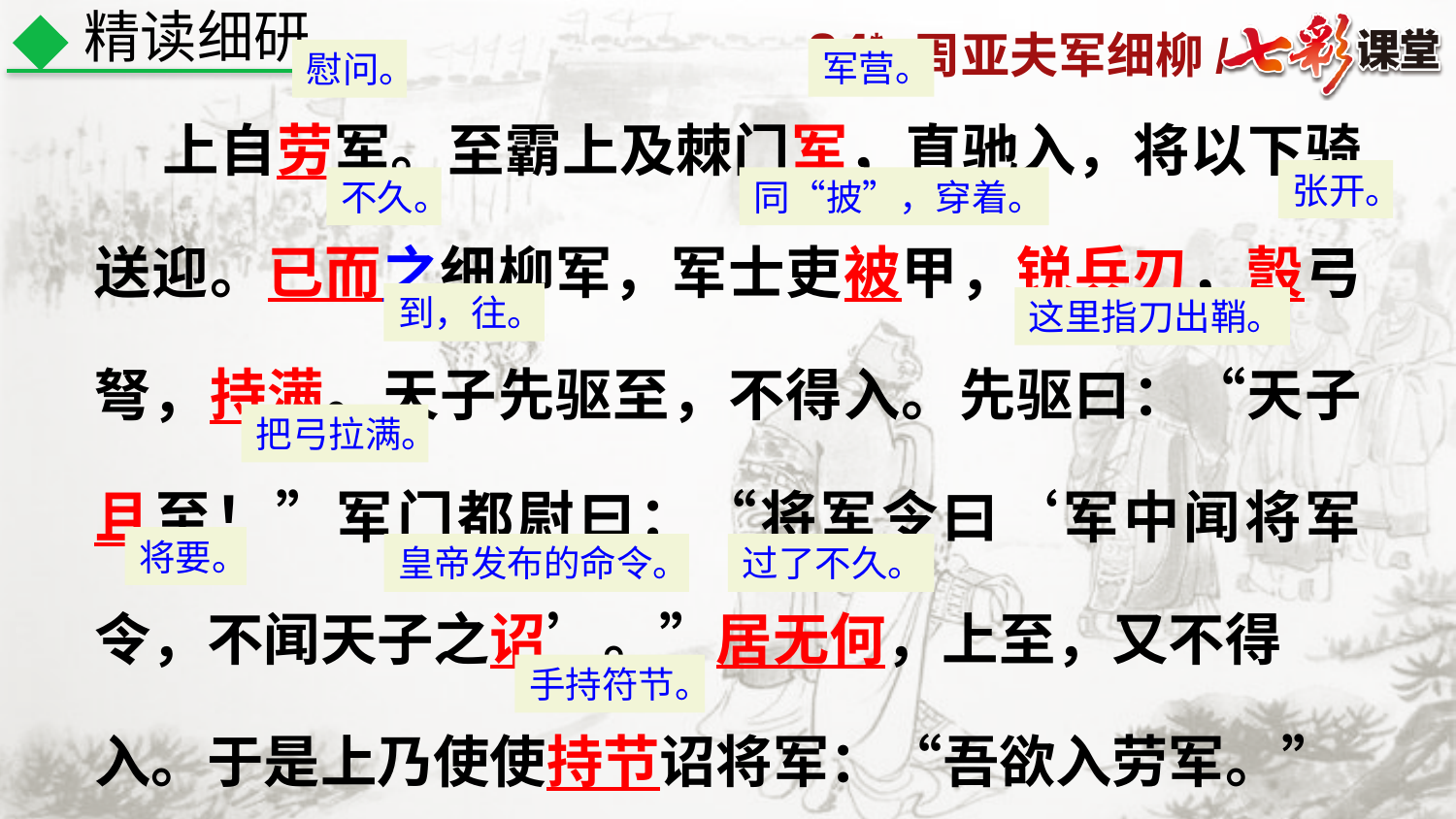

精读细研

军营。
慰问。
    上自劳军。至霸上及棘门军，直驰入，将以下骑送迎。已而之细柳军，军士吏被甲，锐兵刃，彀弓弩，持满。天子先驱至，不得入。先驱曰：“天子且至！”军门都尉曰：“将军令曰‘军中闻将军令，不闻天子之诏’。”居无何，上至，又不得
入。于是上乃使使持节诏将军：“吾欲入劳军。”
张开。
不久。
同“披”，穿着。
到，往。
这里指刀出鞘。
把弓拉满。
将要。
皇帝发布的命令。
过了不久。
手持符节。